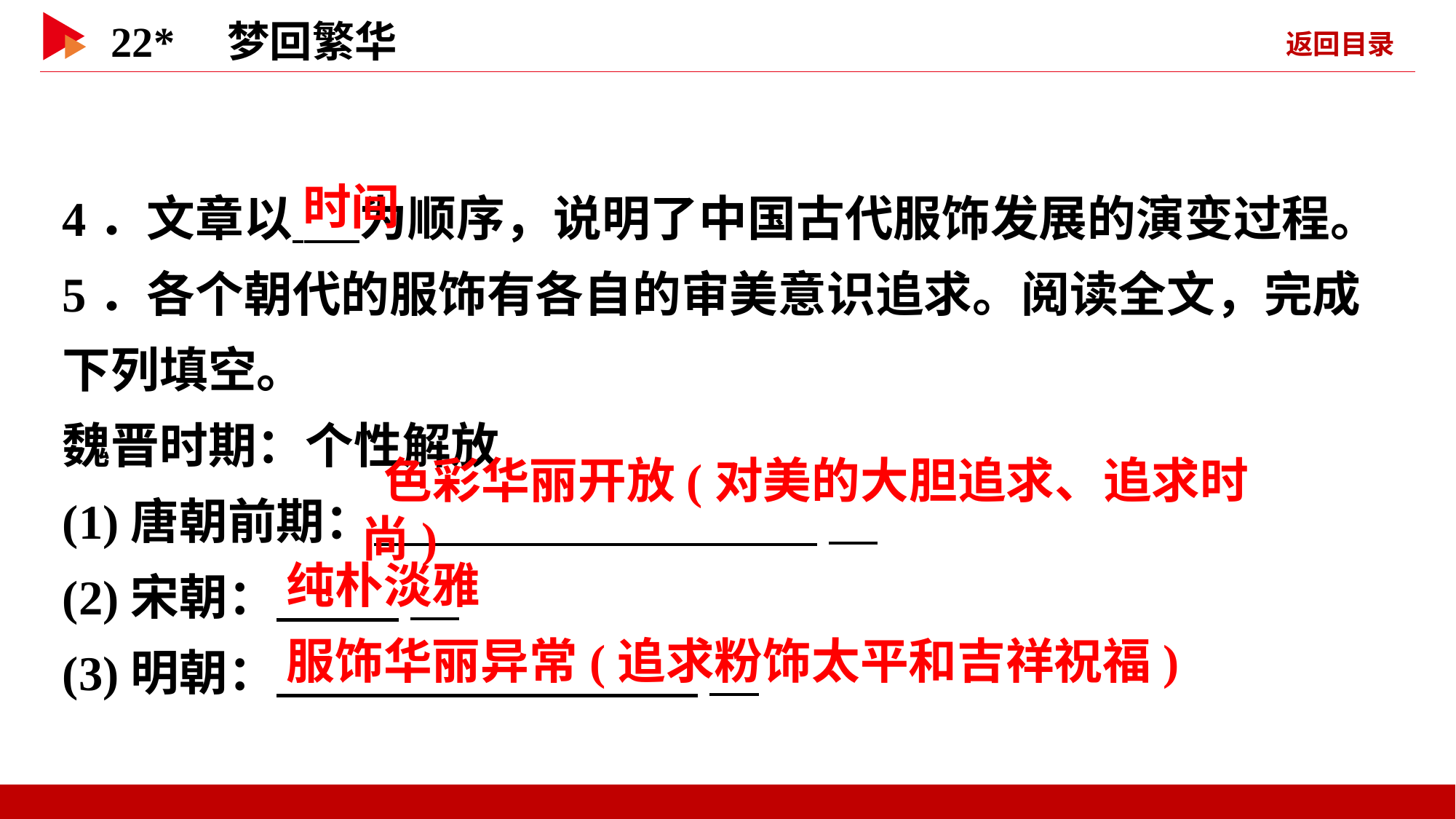

4．文章以      为顺序，说明了中国古代服饰发展的演变过程。
5．各个朝代的服饰有各自的审美意识追求。阅读全文，完成下列填空。
魏晋时期：个性解放
(1)唐朝前期：                                        _
(2)宋朝：           _
(3)明朝：                                      _
 时间
 色彩华丽开放(对美的大胆追求、追求时尚)
 纯朴淡雅
 服饰华丽异常(追求粉饰太平和吉祥祝福)